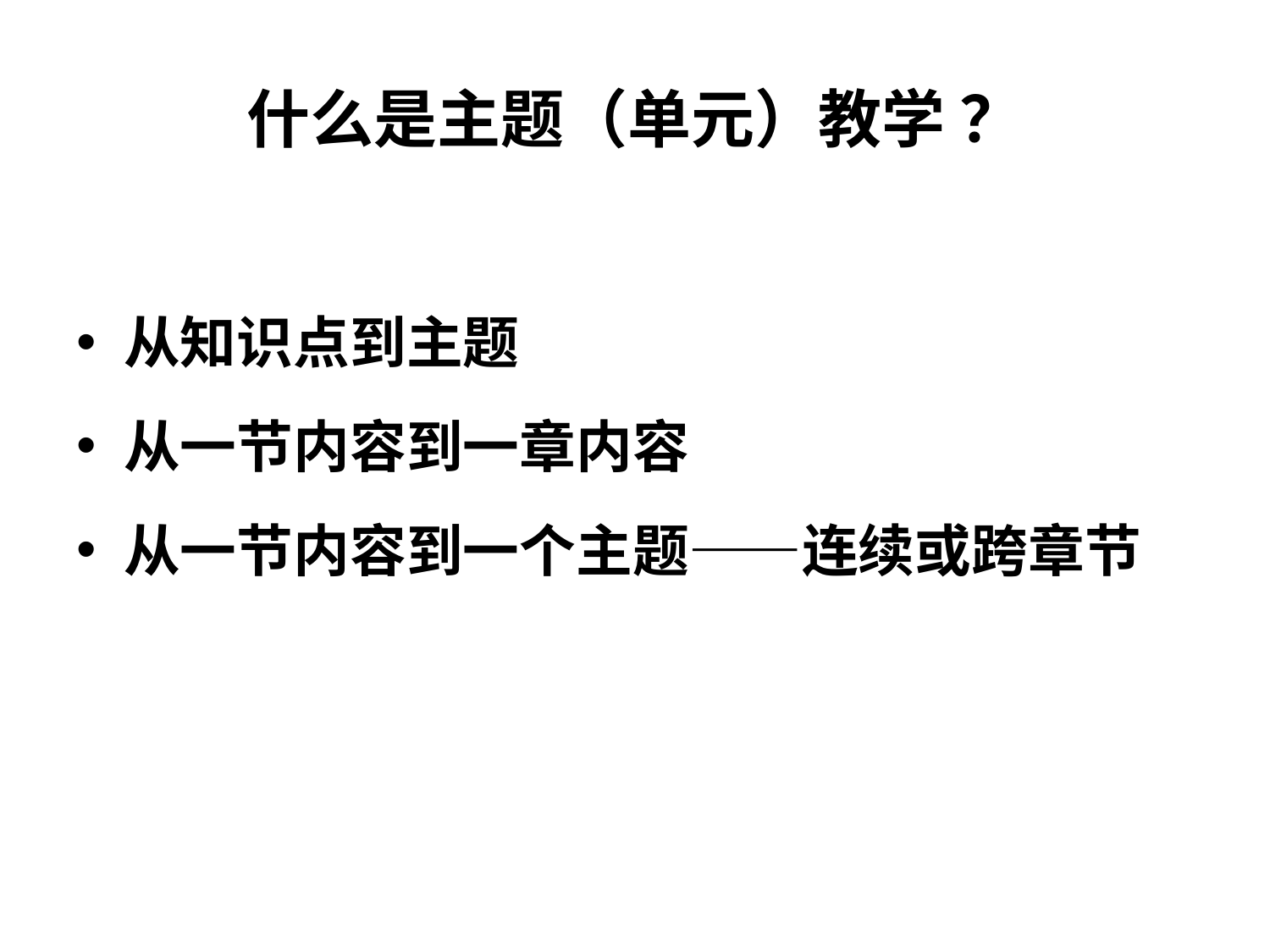

# 什么是主题（单元）教学 ？

从知识点到主题

从一节内容到一章内容

从一节内容到一个主题——连续或跨章节